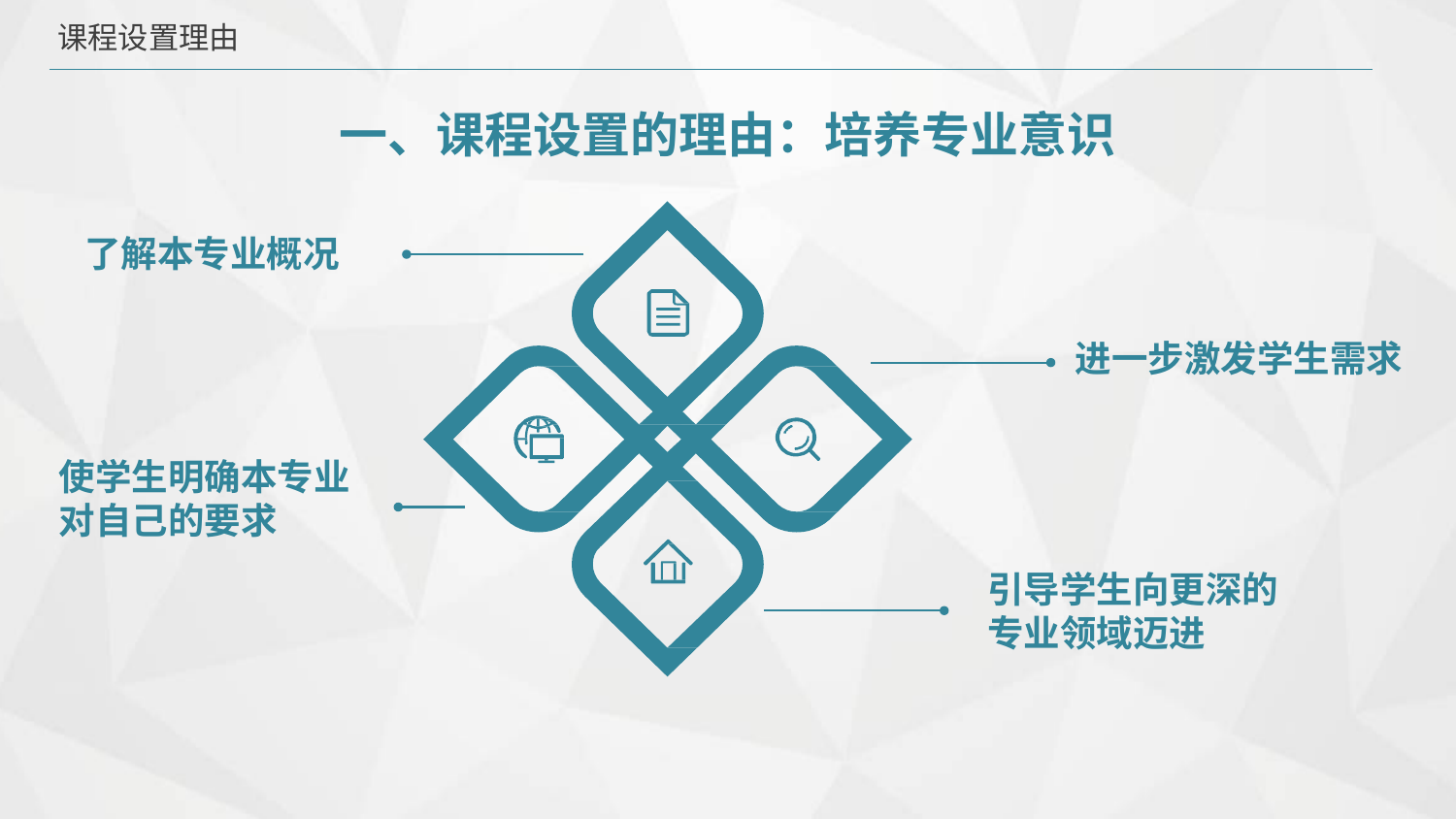

课程设置理由
# 一、课程设置的理由：培养专业意识

了解本专业概况

进一步激发学生需求

使学生明确本专业 对自己的要求

引导学生向更深的 专业领域迈进